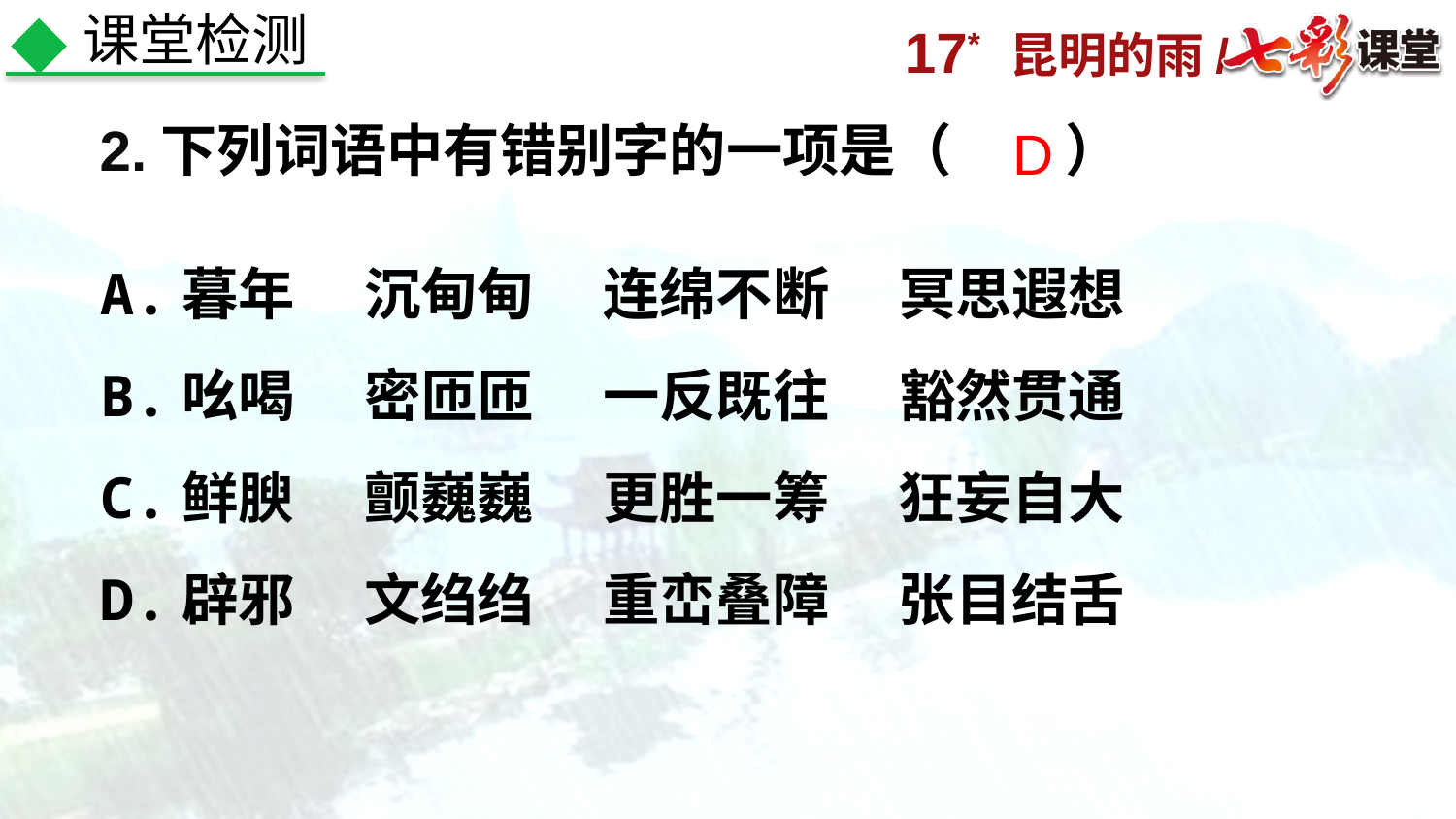

课堂检测

2.下列词语中有错别字的一项是（　　）
D
A.暮年　 沉甸甸　 连绵不断　 冥思遐想
B.吆喝　 密匝匝　 一反既往　 豁然贯通
C.鲜腴　 颤巍巍　 更胜一筹　 狂妄自大
D.辟邪　 文绉绉　 重峦叠障　 张目结舌